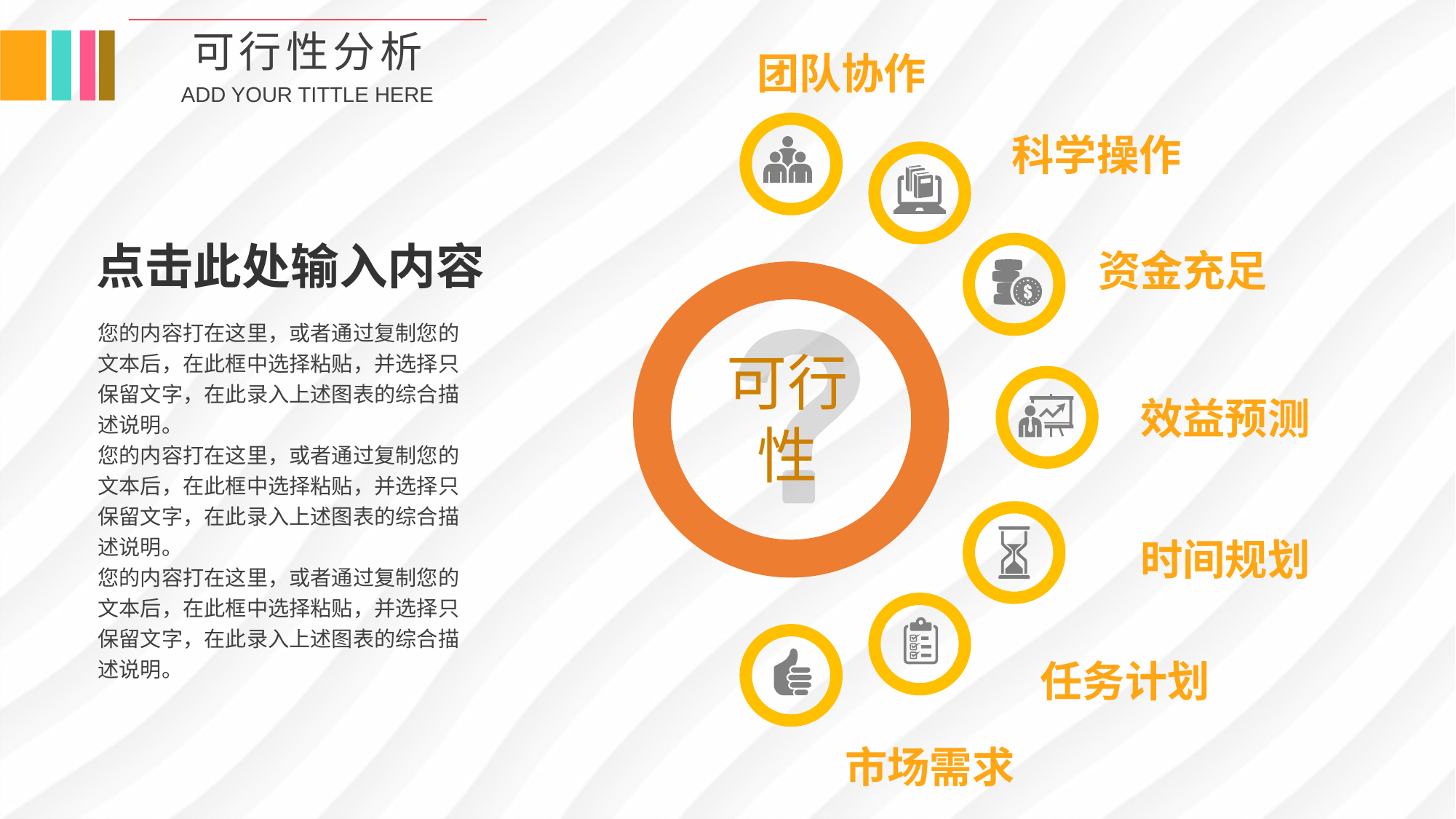

0
可行性分析
团队协作
ADD YOUR TITTLE HERE

科学操作

点击此处输入内容

资金充足

您的内容打在这里，或者通过复制您的文本后，在此框中选择粘贴，并选择只保留文字，在此录入上述图表的综合描述说明。
您的内容打在这里，或者通过复制您的文本后，在此框中选择粘贴，并选择只保留文字，在此录入上述图表的综合描述说明。
您的内容打在这里，或者通过复制您的文本后，在此框中选择粘贴，并选择只保留文字，在此录入上述图表的综合描述说明。

可行性

效益预测

时间规划

任务计划
市场需求